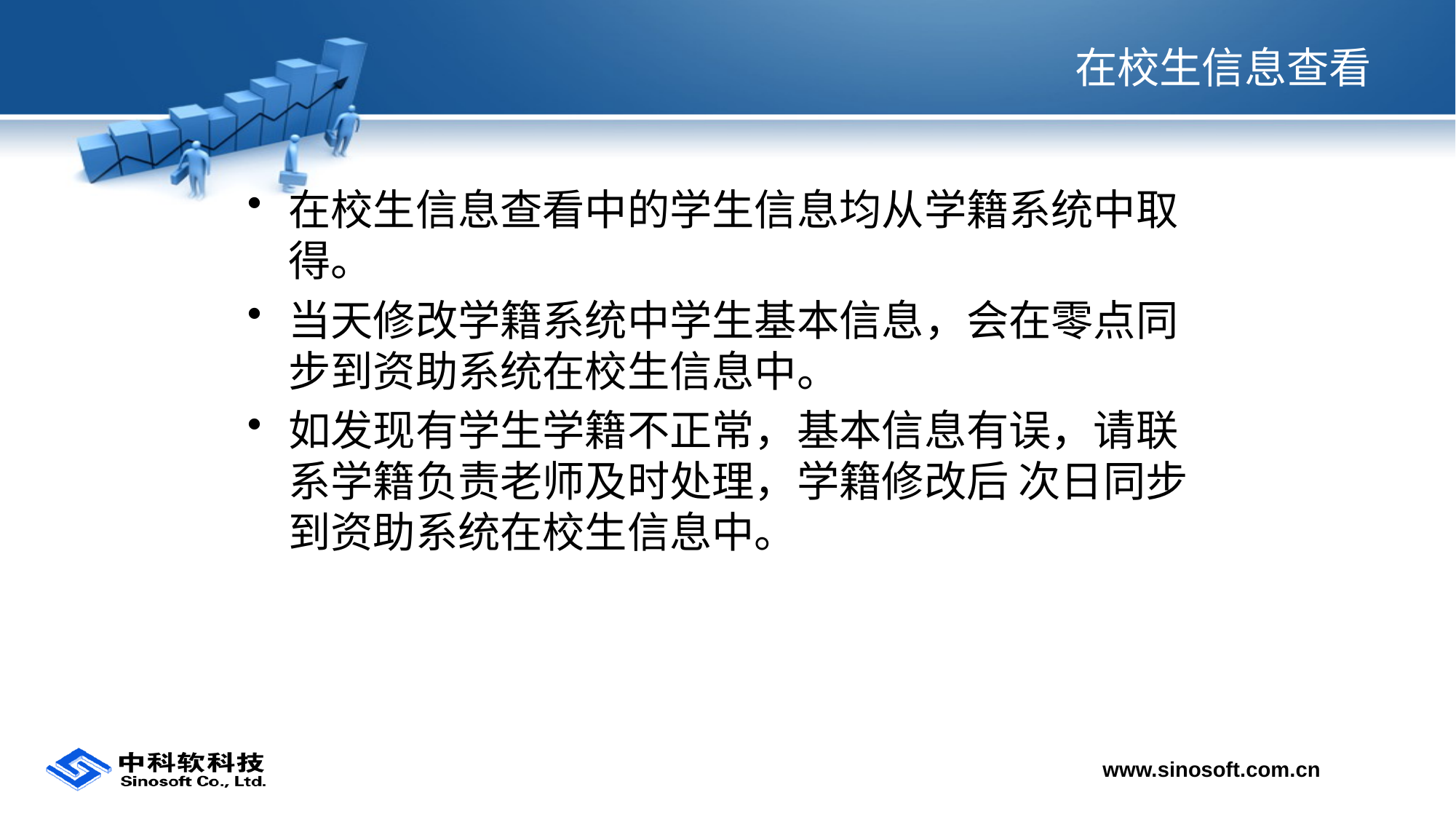

# 在校生信息查看
在校生信息查看中的学生信息均从学籍系统中取得。
当天修改学籍系统中学生基本信息，会在零点同步到资助系统在校生信息中。
如发现有学生学籍不正常，基本信息有误，请联系学籍负责老师及时处理，学籍修改后 次日同步到资助系统在校生信息中。